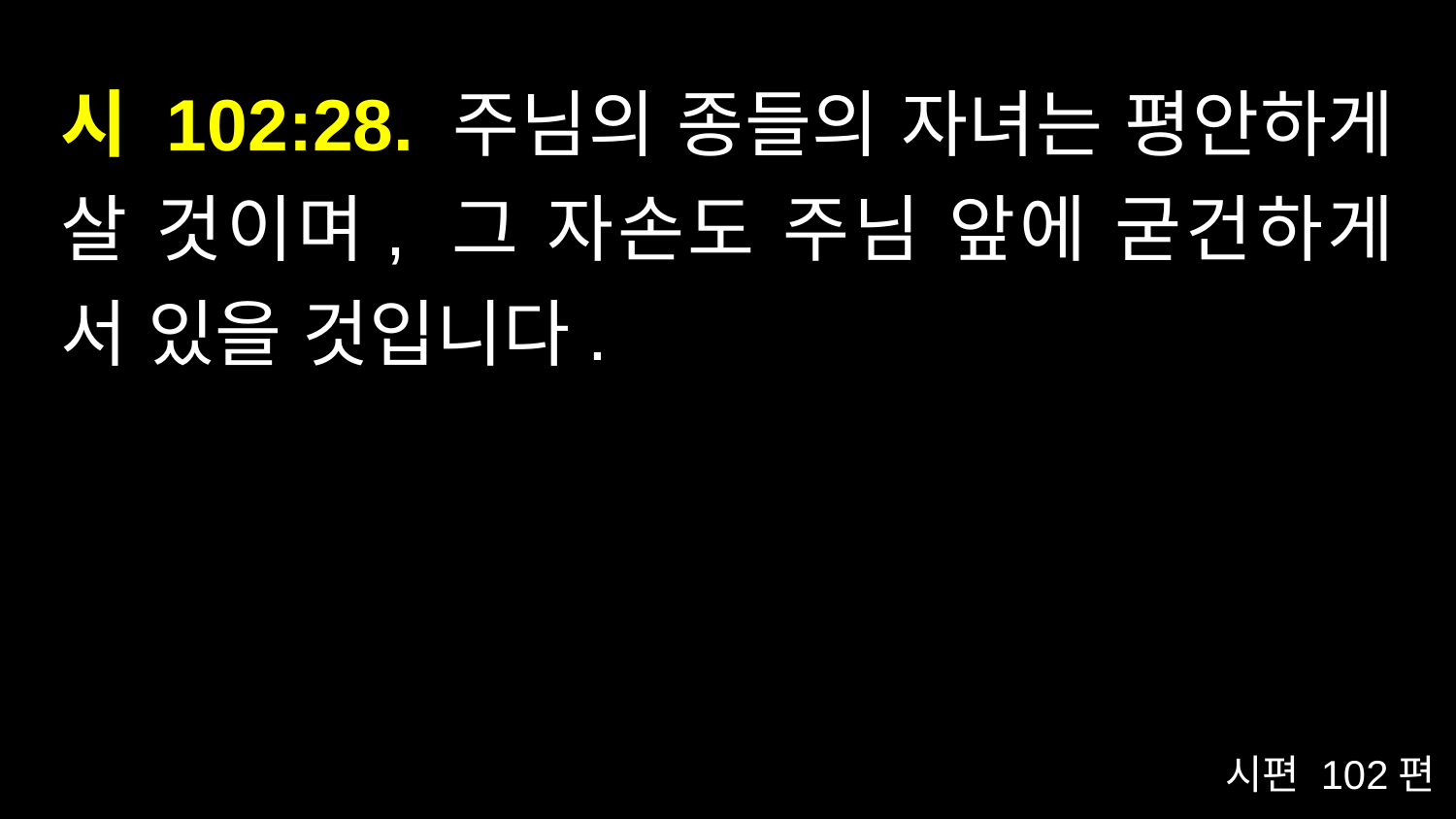

# 시 102:28. 주님의 종들의 자녀는 평안하게 살 것이며, 그 자손도 주님 앞에 굳건하게 서 있을 것입니다.
시편 102편